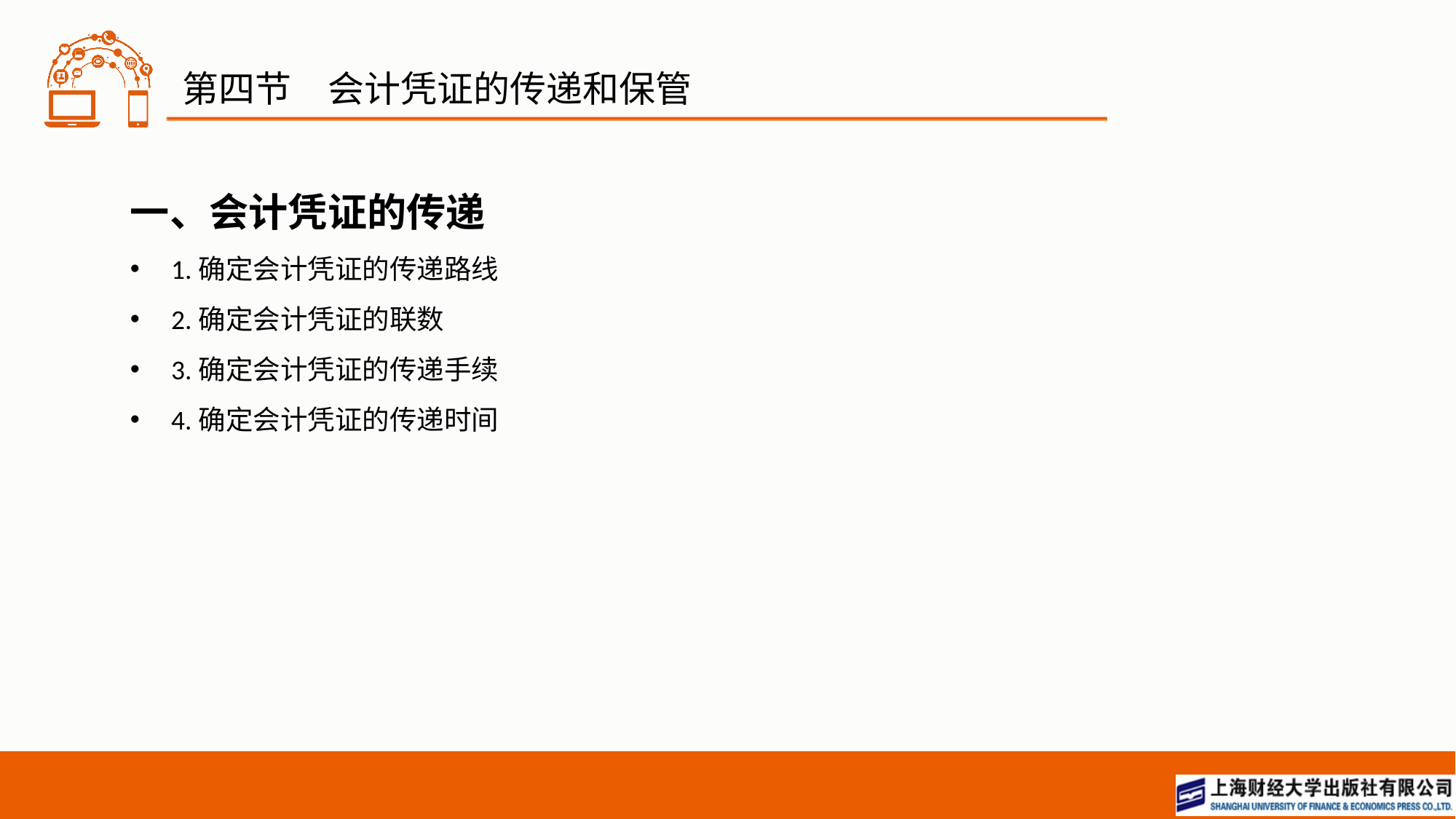

# 第四节　会计凭证的传递和保管
一、会计凭证的传递
1.确定会计凭证的传递路线
2.确定会计凭证的联数
3.确定会计凭证的传递手续
4.确定会计凭证的传递时间